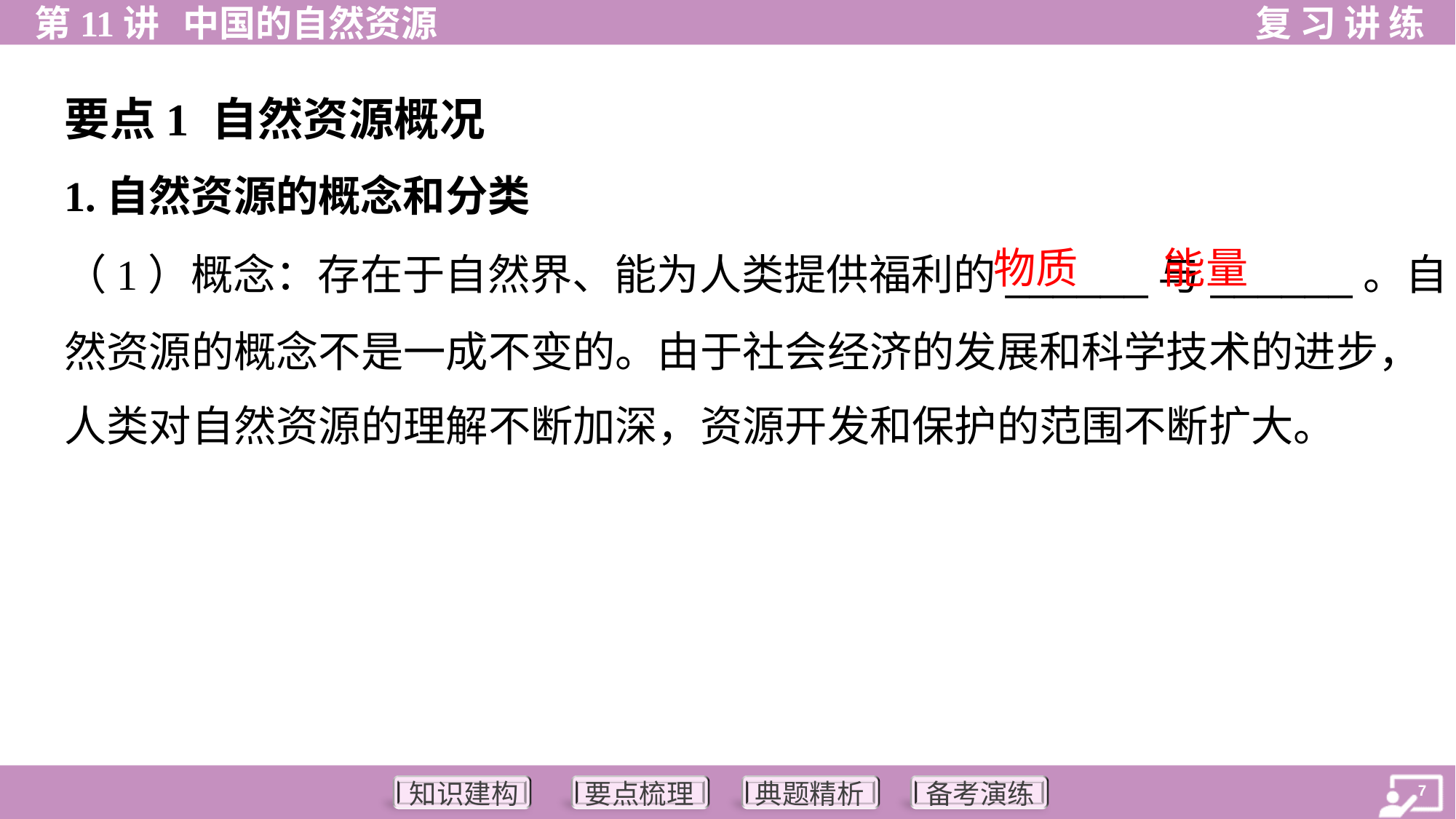

要点1 自然资源概况
1.自然资源的概念和分类
物质
能量
（1）概念：存在于自然界、能为人类提供福利的______与______。自
然资源的概念不是一成不变的。由于社会经济的发展和科学技术的进步，
人类对自然资源的理解不断加深，资源开发和保护的范围不断扩大。